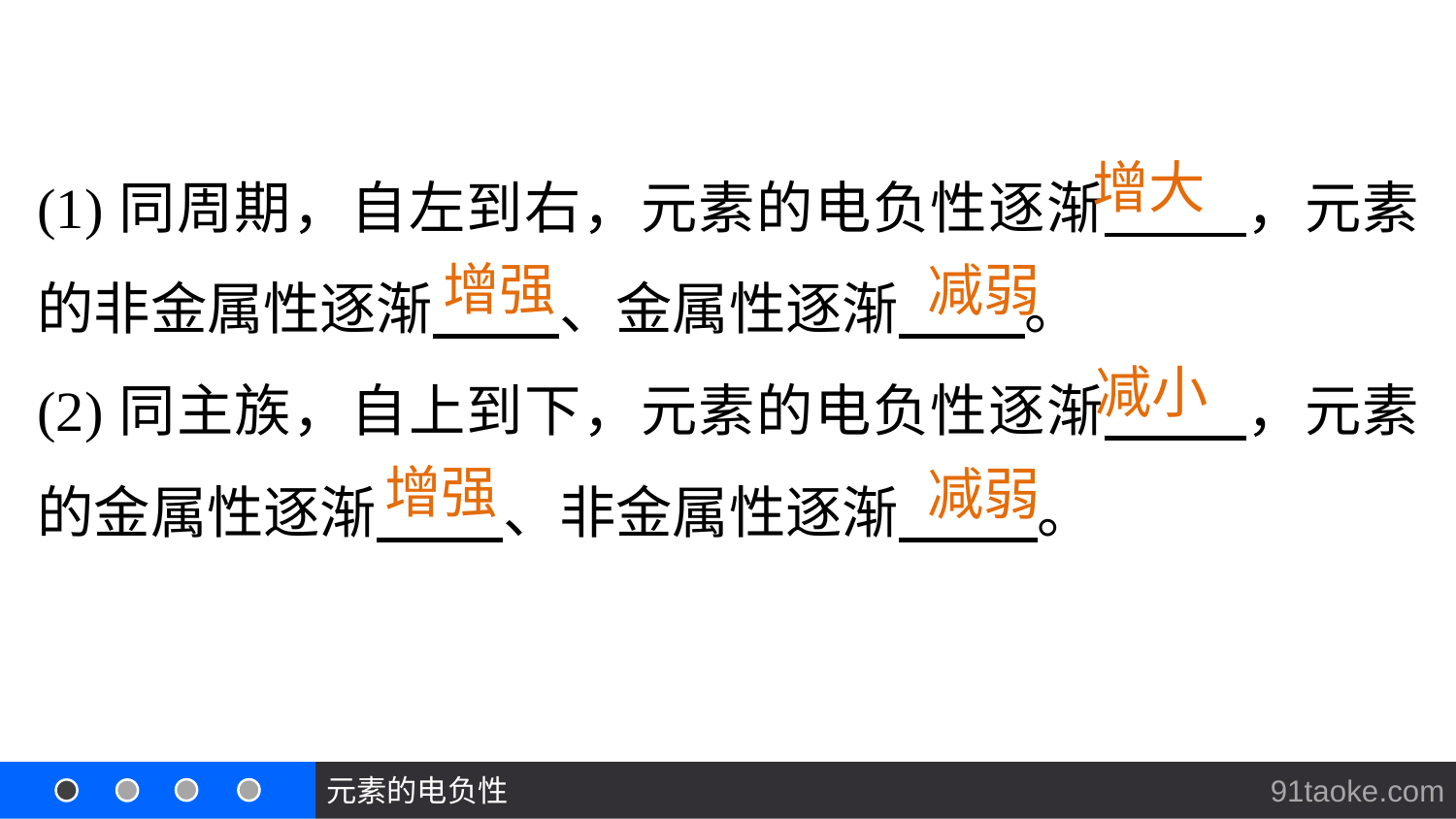

(1)同周期，自左到右，元素的电负性逐渐          ，元素的非金属性逐渐          、金属性逐渐          。
(2)同主族，自上到下，元素的电负性逐渐          ，元素的金属性逐渐          、非金属性逐渐           。
增大
增强
减弱
减小
增强
减弱